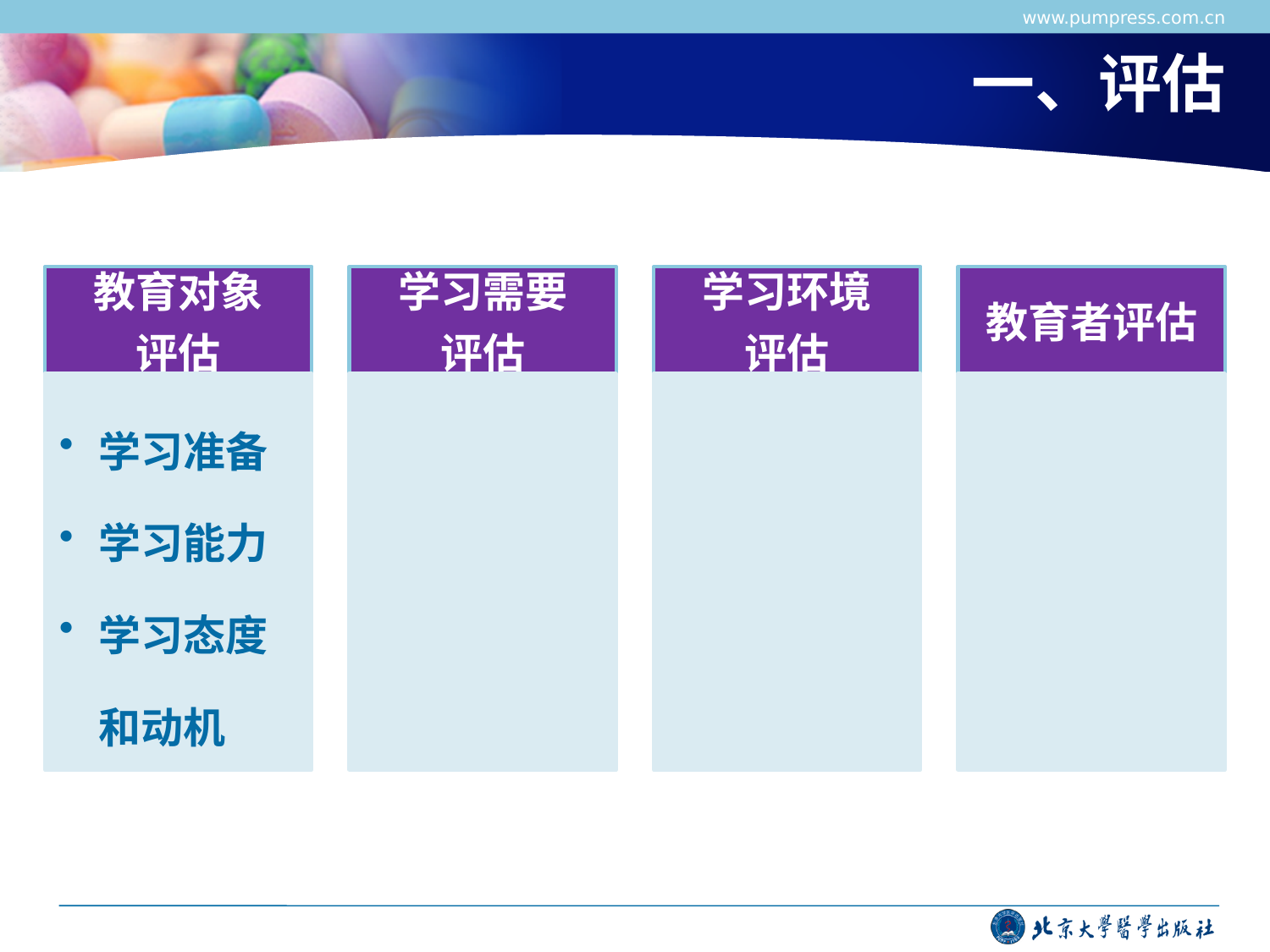

www.pumpress.com.cn
# 一、评估
教育对象
评估
学习准备
学习需要
评估
学习环境
评估
教育者评估
学习能力
学习态度和动机